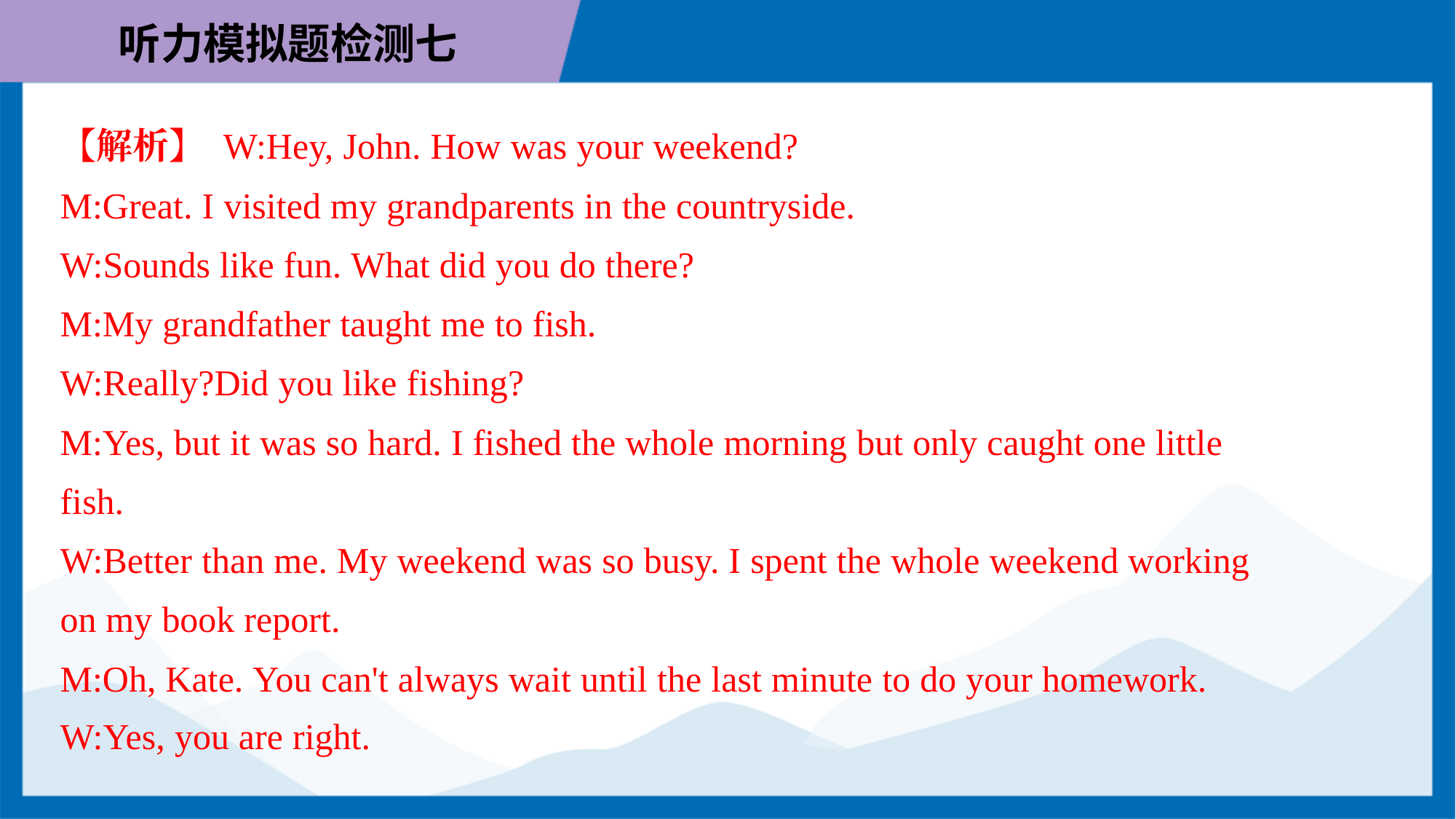

【解析】 W:Hey, John. How was your weekend?
M:Great. I visited my grandparents in the countryside.
W:Sounds like fun. What did you do there?
M:My grandfather taught me to fish.
W:Really?Did you like fishing?
M:Yes, but it was so hard. I fished the whole morning but only caught one little
fish.
W:Better than me. My weekend was so busy. I spent the whole weekend working
on my book report.
M:Oh, Kate. You can't always wait until the last minute to do your homework.
W:Yes, you are right.